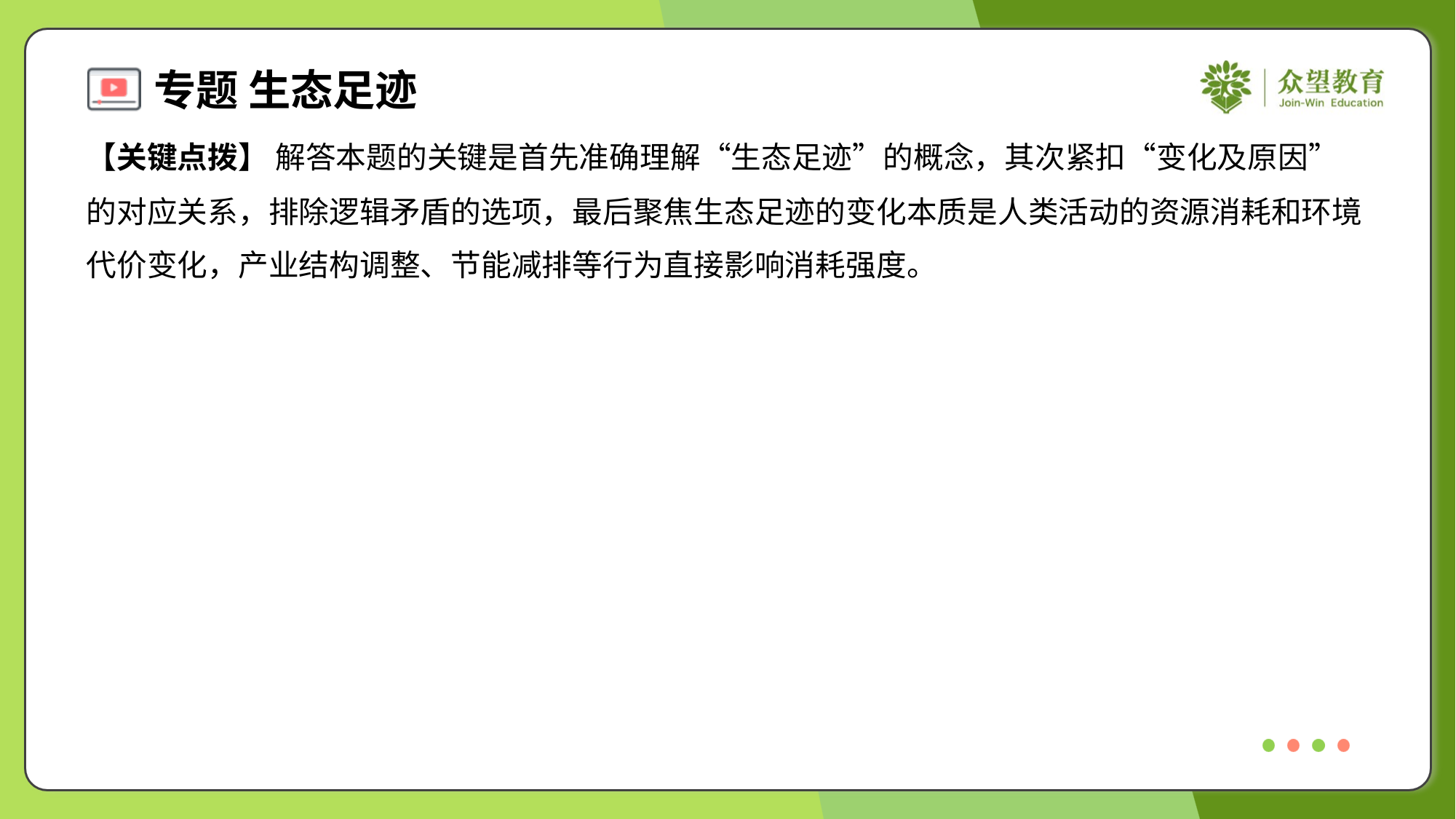

【关键点拨】 解答本题的关键是首先准确理解“生态足迹”的概念，其次紧扣“变化及原因”
的对应关系，排除逻辑矛盾的选项，最后聚焦生态足迹的变化本质是人类活动的资源消耗和环境
代价变化，产业结构调整、节能减排等行为直接影响消耗强度。